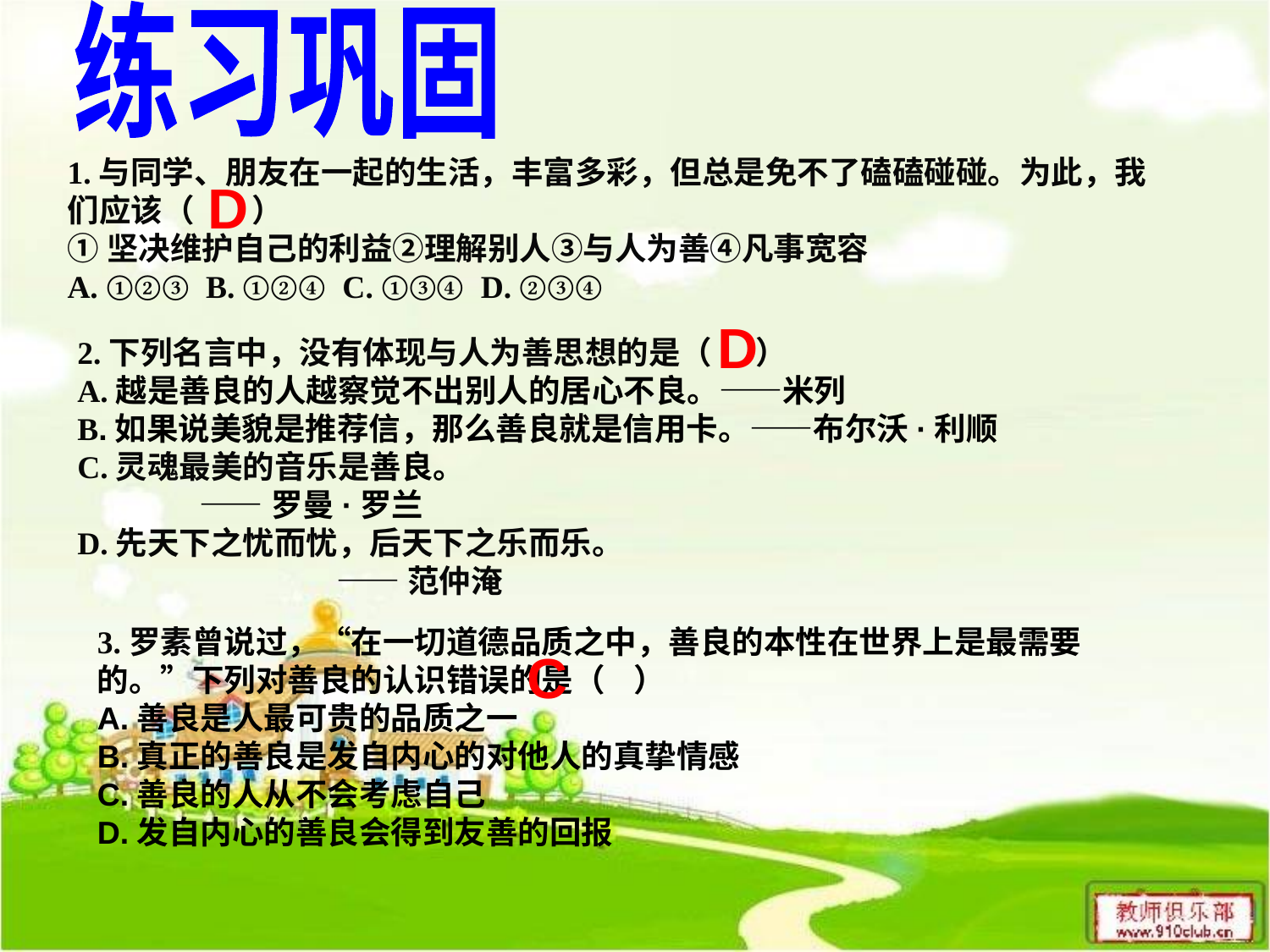

练习巩固
1.与同学、朋友在一起的生活，丰富多彩，但总是免不了磕磕碰碰。为此，我们应该（        ）
①坚决维护自己的利益②理解别人③与人为善④凡事宽容
A. ①②③  B. ①②④  C. ①③④  D. ②③④
D
D
2.下列名言中，没有体现与人为善思想的是（      ）
A.越是善良的人越察觉不出别人的居心不良。——米列
B.如果说美貌是推荐信，那么善良就是信用卡。——布尔沃·利顺
C.灵魂最美的音乐是善良。
                 ——罗曼·罗兰
D.先天下之忧而忧，后天下之乐而乐。
                                    ——范仲淹
3.罗素曾说过，“在一切道德品质之中，善良的本性在世界上是最需要的。”下列对善良的认识错误的是（    ）
A.善良是人最可贵的品质之一
B.真正的善良是发自内心的对他人的真挚情感
C.善良的人从不会考虑自己
D.发自内心的善良会得到友善的回报
C